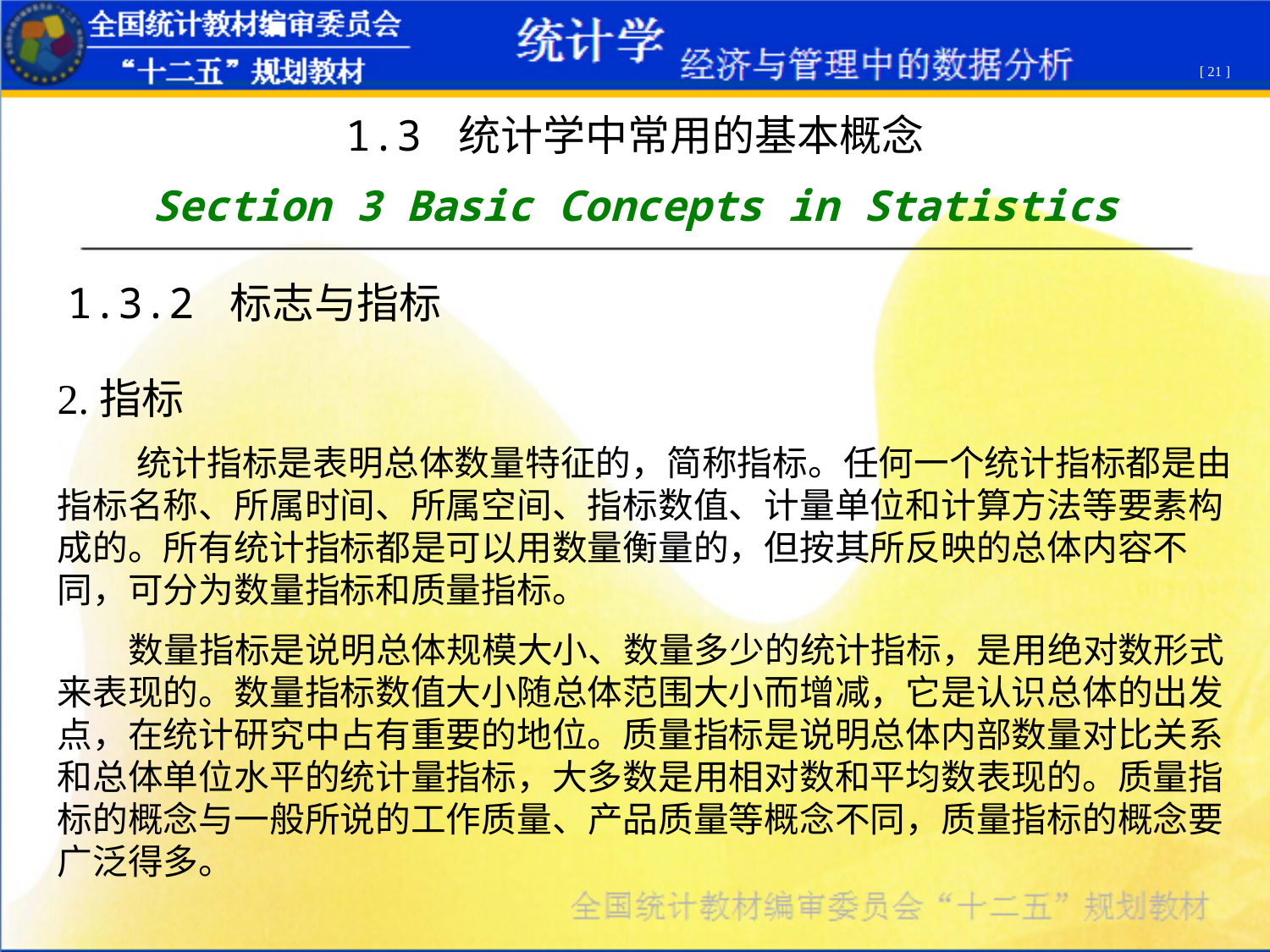

[ 21 ]
1.3 统计学中常用的基本概念
Section 3 Basic Concepts in Statistics
1.3.2 标志与指标
2.指标
         统计指标是表明总体数量特征的，简称指标。任何一个统计指标都是由指标名称、所属时间、所属空间、指标数值、计量单位和计算方法等要素构成的。所有统计指标都是可以用数量衡量的，但按其所反映的总体内容不同，可分为数量指标和质量指标。
        数量指标是说明总体规模大小、数量多少的统计指标，是用绝对数形式来表现的。数量指标数值大小随总体范围大小而增减，它是认识总体的出发点，在统计研究中占有重要的地位。质量指标是说明总体内部数量对比关系和总体单位水平的统计量指标，大多数是用相对数和平均数表现的。质量指标的概念与一般所说的工作质量、产品质量等概念不同，质量指标的概念要广泛得多。